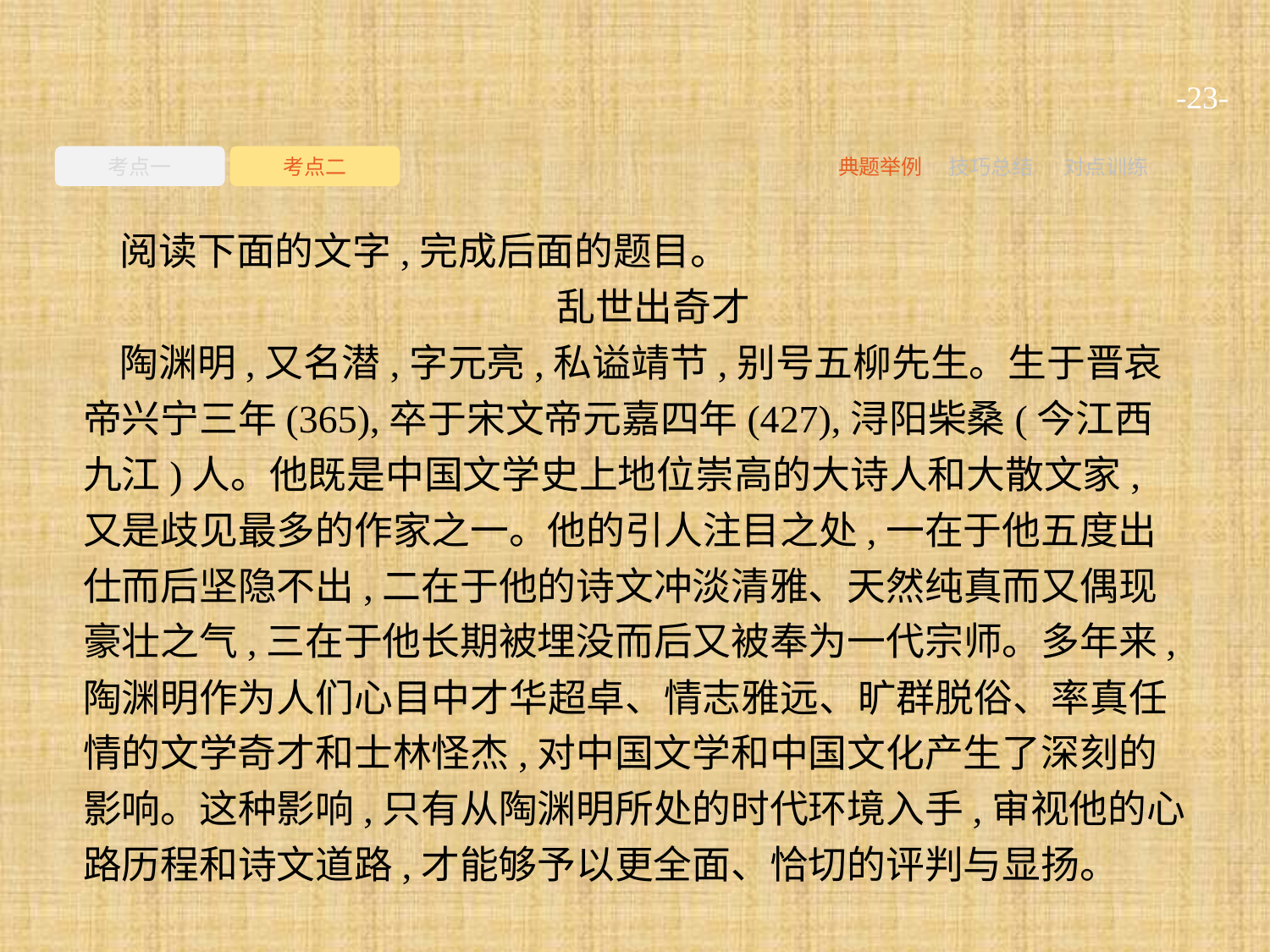

-23-
考点一
考点二
典题举例
技巧总结
对点训练
阅读下面的文字,完成后面的题目。
乱世出奇才
陶渊明,又名潜,字元亮,私谥靖节,别号五柳先生。生于晋哀帝兴宁三年(365),卒于宋文帝元嘉四年(427),浔阳柴桑(今江西九江)人。他既是中国文学史上地位崇高的大诗人和大散文家,又是歧见最多的作家之一。他的引人注目之处,一在于他五度出仕而后坚隐不出,二在于他的诗文冲淡清雅、天然纯真而又偶现豪壮之气,三在于他长期被埋没而后又被奉为一代宗师。多年来,陶渊明作为人们心目中才华超卓、情志雅远、旷群脱俗、率真任情的文学奇才和士林怪杰,对中国文学和中国文化产生了深刻的影响。这种影响,只有从陶渊明所处的时代环境入手,审视他的心路历程和诗文道路,才能够予以更全面、恰切的评判与显扬。